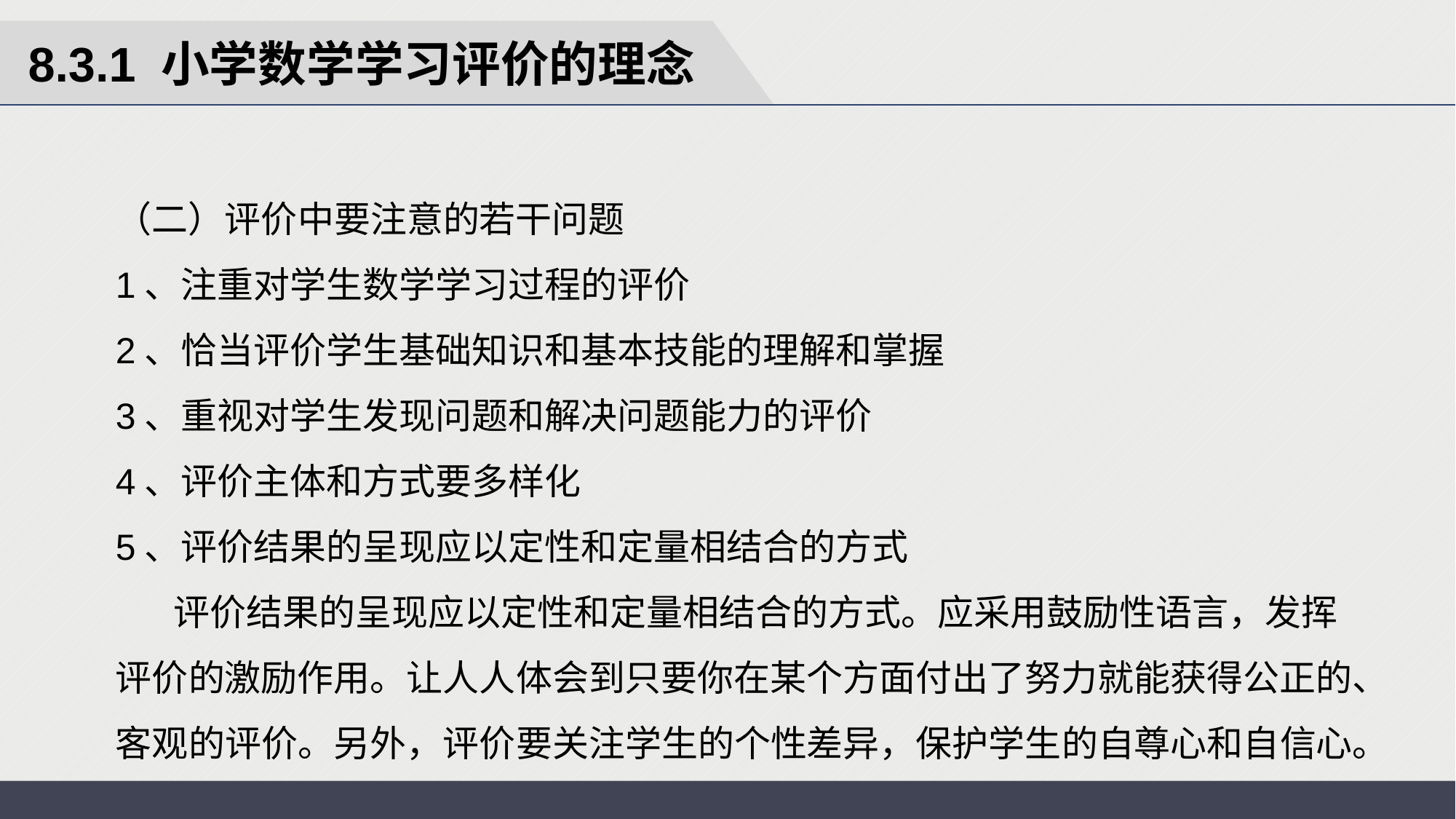

8.3.1 小学数学学习评价的理念
（二）评价中要注意的若干问题
1、注重对学生数学学习过程的评价
2、恰当评价学生基础知识和基本技能的理解和掌握
3、重视对学生发现问题和解决问题能力的评价
4、评价主体和方式要多样化
5、评价结果的呈现应以定性和定量相结合的方式
      评价结果的呈现应以定性和定量相结合的方式。应采用鼓励性语言，发挥评价的激励作用。让人人体会到只要你在某个方面付出了努力就能获得公正的、客观的评价。另外，评价要关注学生的个性差异，保护学生的自尊心和自信心。